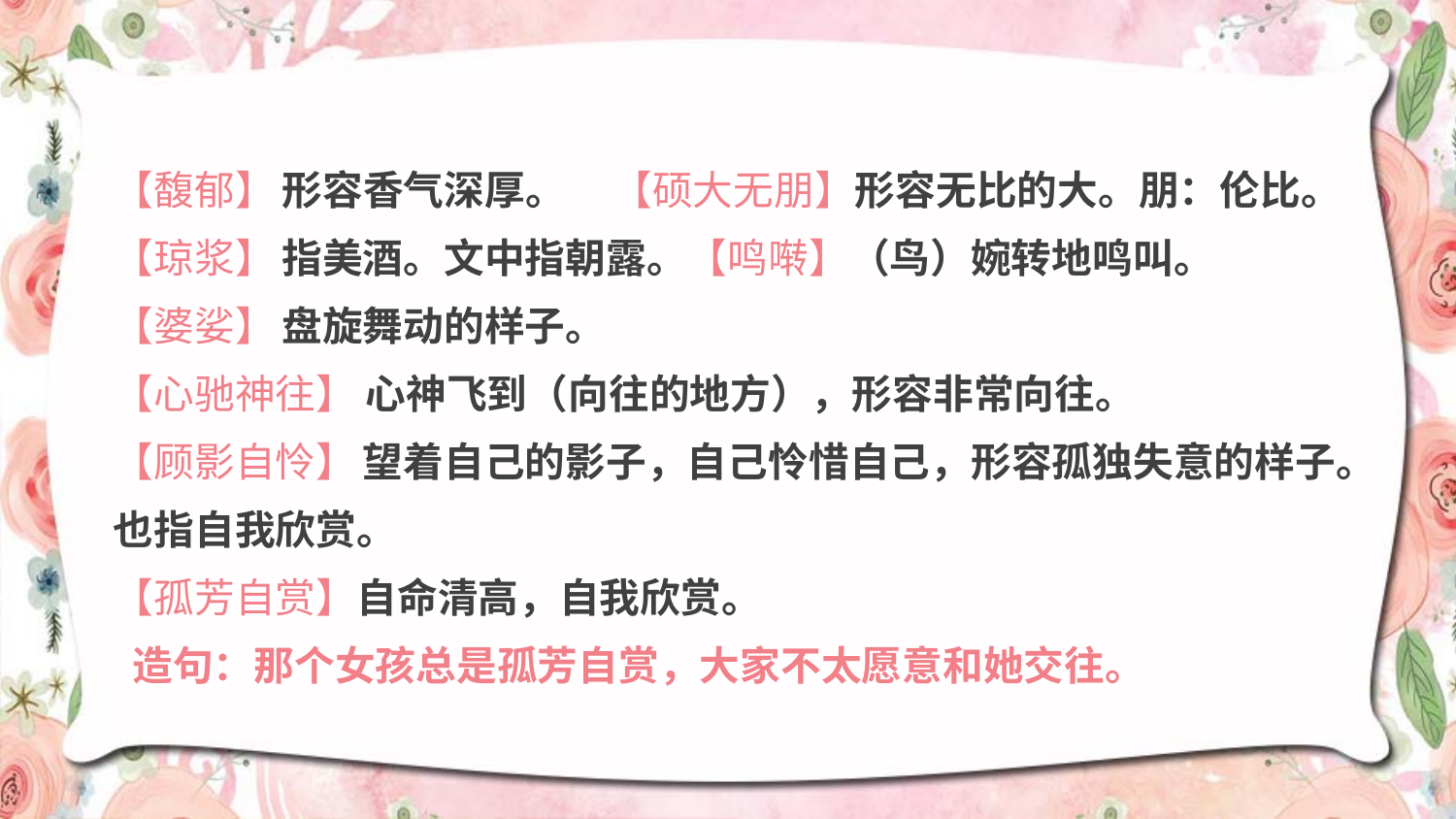

【馥郁】 形容香气深厚。     【硕大无朋】形容无比的大。朋：伦比。
【琼浆】 指美酒。文中指朝露。【鸣啭】（鸟）婉转地鸣叫。
【婆娑】 盘旋舞动的样子。
【心驰神往】 心神飞到（向往的地方），形容非常向往。
【顾影自怜】 望着自己的影子，自己怜惜自己，形容孤独失意的样子。也指自我欣赏。
【孤芳自赏】自命清高，自我欣赏。
 造句：那个女孩总是孤芳自赏，大家不太愿意和她交往。